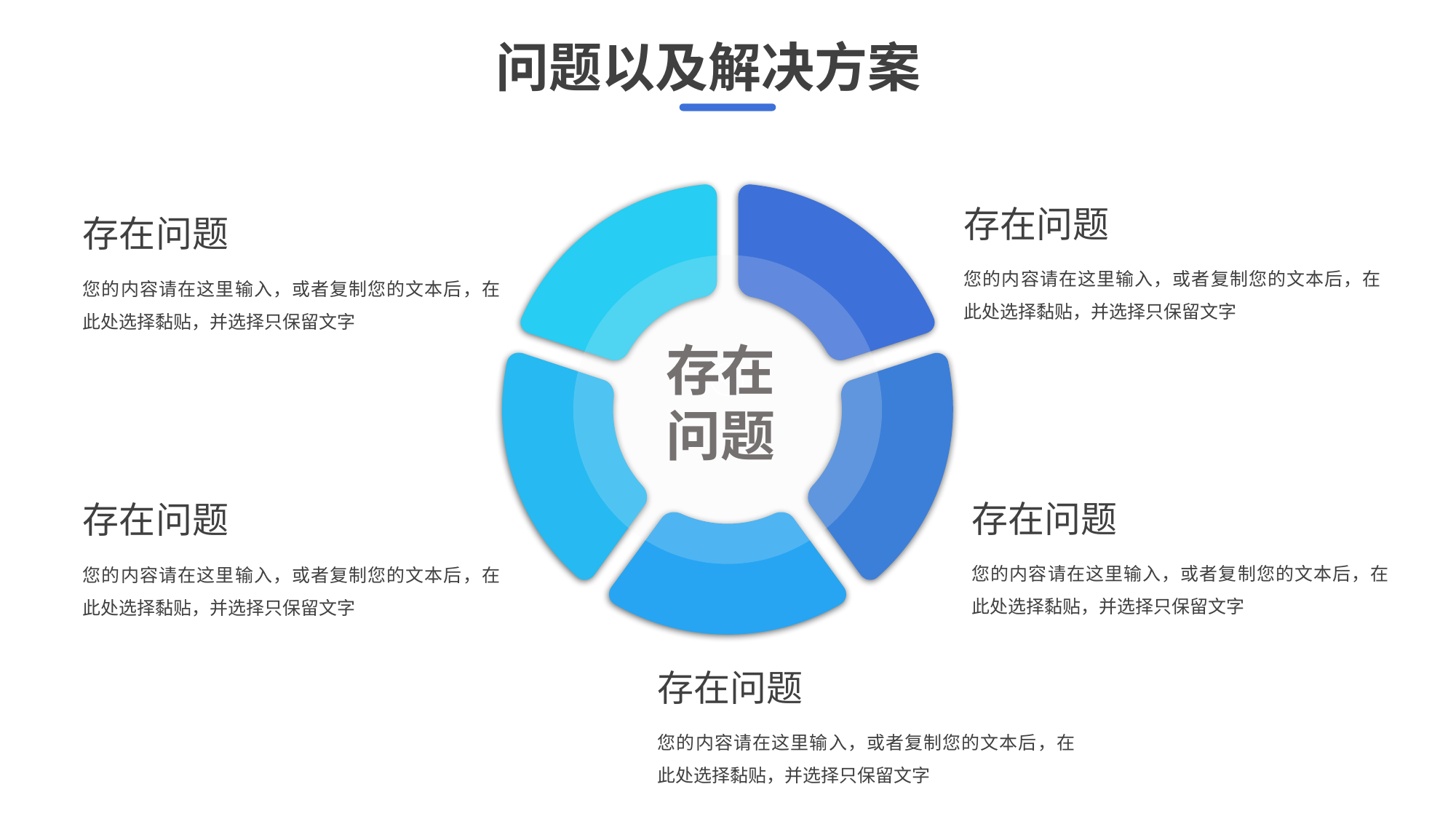

问题以及解决方案

存在问题
存在问题
您的内容请在这里输入，或者复制您的文本后，在此处选择黏贴，并选择只保留文字
您的内容请在这里输入，或者复制您的文本后，在此处选择黏贴，并选择只保留文字
存在问题
存在问题
存在问题
您的内容请在这里输入，或者复制您的文本后，在此处选择黏贴，并选择只保留文字
您的内容请在这里输入，或者复制您的文本后，在此处选择黏贴，并选择只保留文字
存在问题
您的内容请在这里输入，或者复制您的文本后，在此处选择黏贴，并选择只保留文字